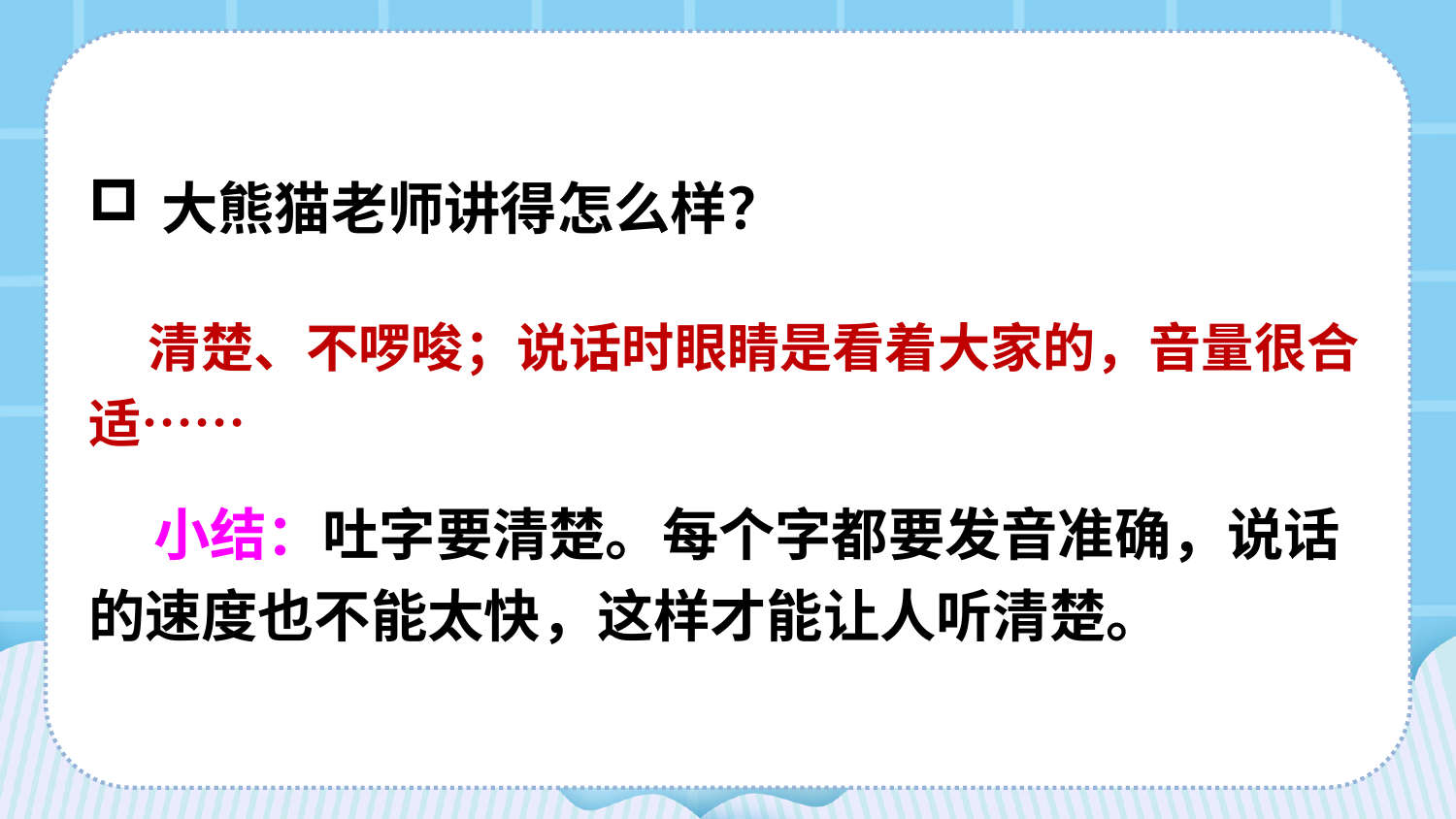

大熊猫老师讲得怎么样？
    清楚、不啰唆；说话时眼睛是看着大家的，音量很合适……
    小结：吐字要清楚。每个字都要发音准确，说话的速度也不能太快，这样才能让人听清楚。